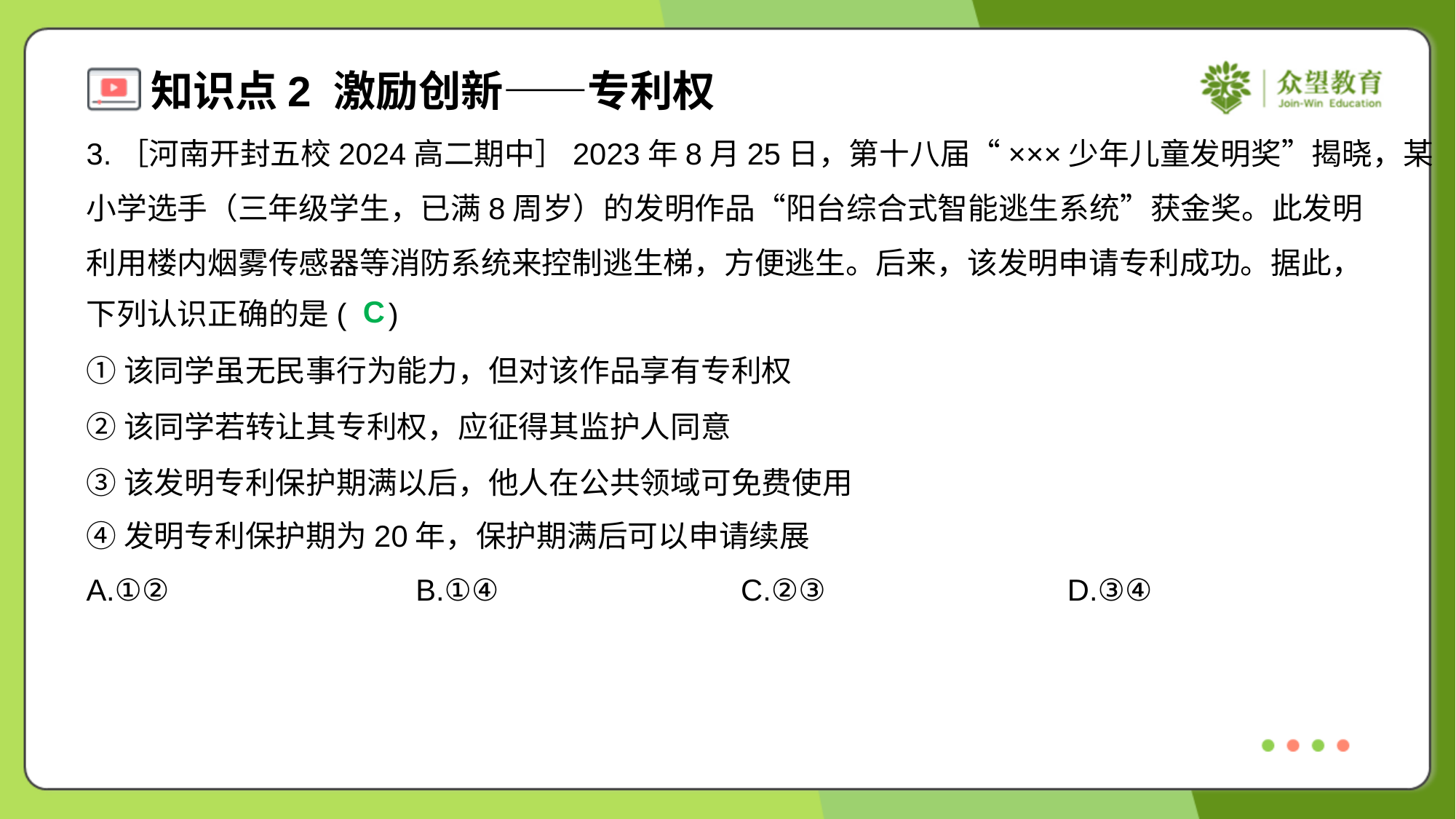

3.［河南开封五校2024高二期中］2023年8月25日，第十八届“×××少年儿童发明奖”揭晓，某
小学选手（三年级学生，已满8周岁）的发明作品“阳台综合式智能逃生系统”获金奖。此发明
利用楼内烟雾传感器等消防系统来控制逃生梯，方便逃生。后来，该发明申请专利成功。据此，
下列认识正确的是(     )
C
①该同学虽无民事行为能力，但对该作品享有专利权
②该同学若转让其专利权，应征得其监护人同意
③该发明专利保护期满以后，他人在公共领域可免费使用
④发明专利保护期为20年，保护期满后可以申请续展
A.①②	B.①④	C.②③	D.③④